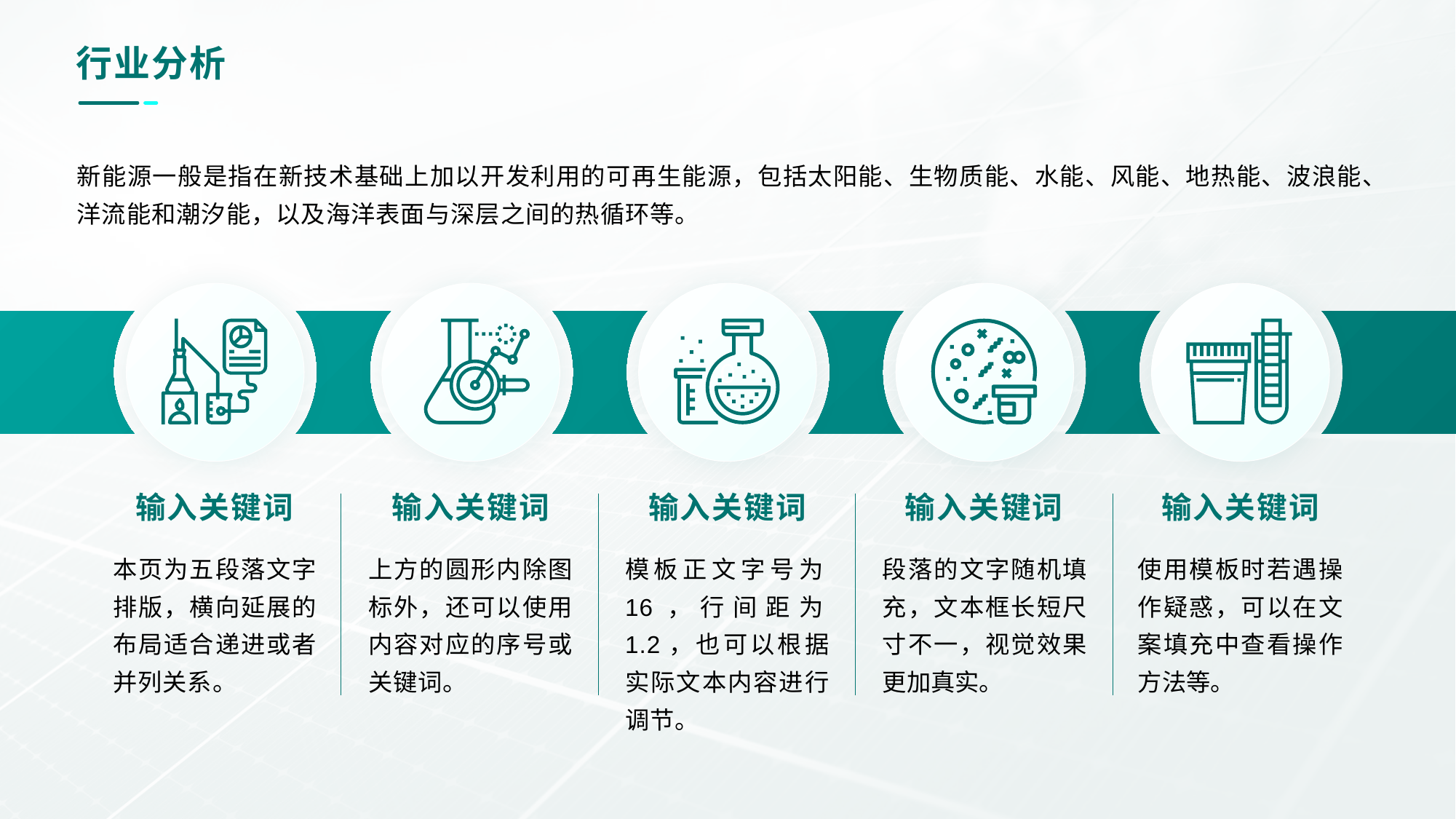

# 行业分析
新能源一般是指在新技术基础上加以开发利用的可再生能源，包括太阳能、生物质能、水能、风能、地热能、波浪能、洋流能和潮汐能，以及海洋表面与深层之间的热循环等。

0

输入关键词
输入关键词
输入关键词
输入关键词
输入关键词
本页为五段落文字排版，横向延展的布局适合递进或者并列关系。
上方的圆形内除图标外，还可以使用内容对应的序号或关键词。
模板正文字号为16，行间距为1.2，也可以根据实际文本内容进行调节。
段落的文字随机填充，文本框长短尺寸不一，视觉效果更加真实。
使用模板时若遇操作疑惑，可以在文案填充中查看操作方法等。